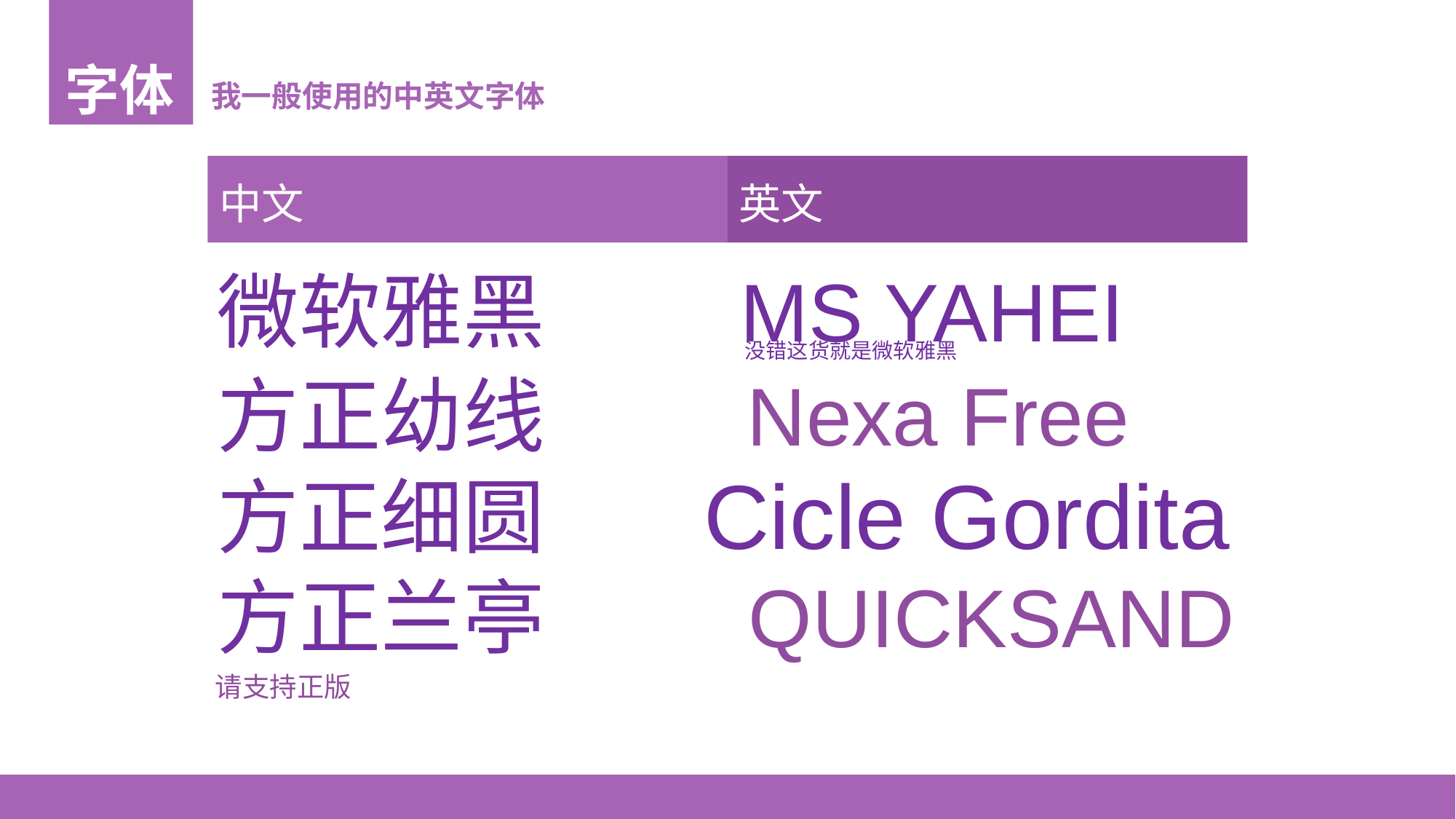

字体
我一般使用的中英文字体

中文
英文
微软雅黑
MS YAHEI
没错这货就是微软雅黑
方正幼线
Nexa Free
Cicle Gordita
方正细圆
方正兰亭
QUICKSAND
请支持正版